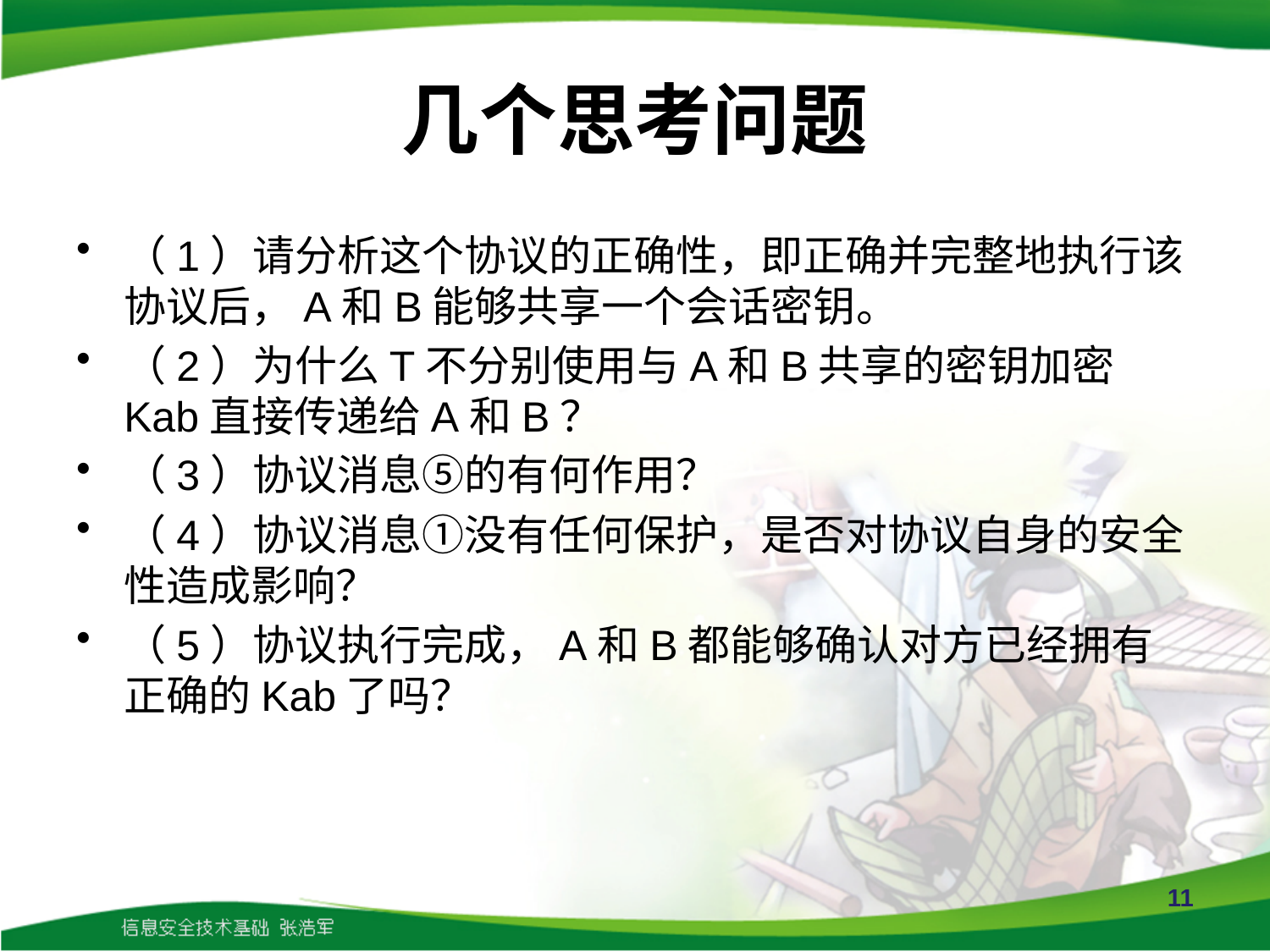

# 几个思考问题
（1）请分析这个协议的正确性，即正确并完整地执行该协议后，A和B能够共享一个会话密钥。
（2）为什么T不分别使用与A和B共享的密钥加密Kab直接传递给A和B？
（3）协议消息⑤的有何作用？
（4）协议消息①没有任何保护，是否对协议自身的安全性造成影响？
（5）协议执行完成，A和B都能够确认对方已经拥有正确的Kab了吗？

11